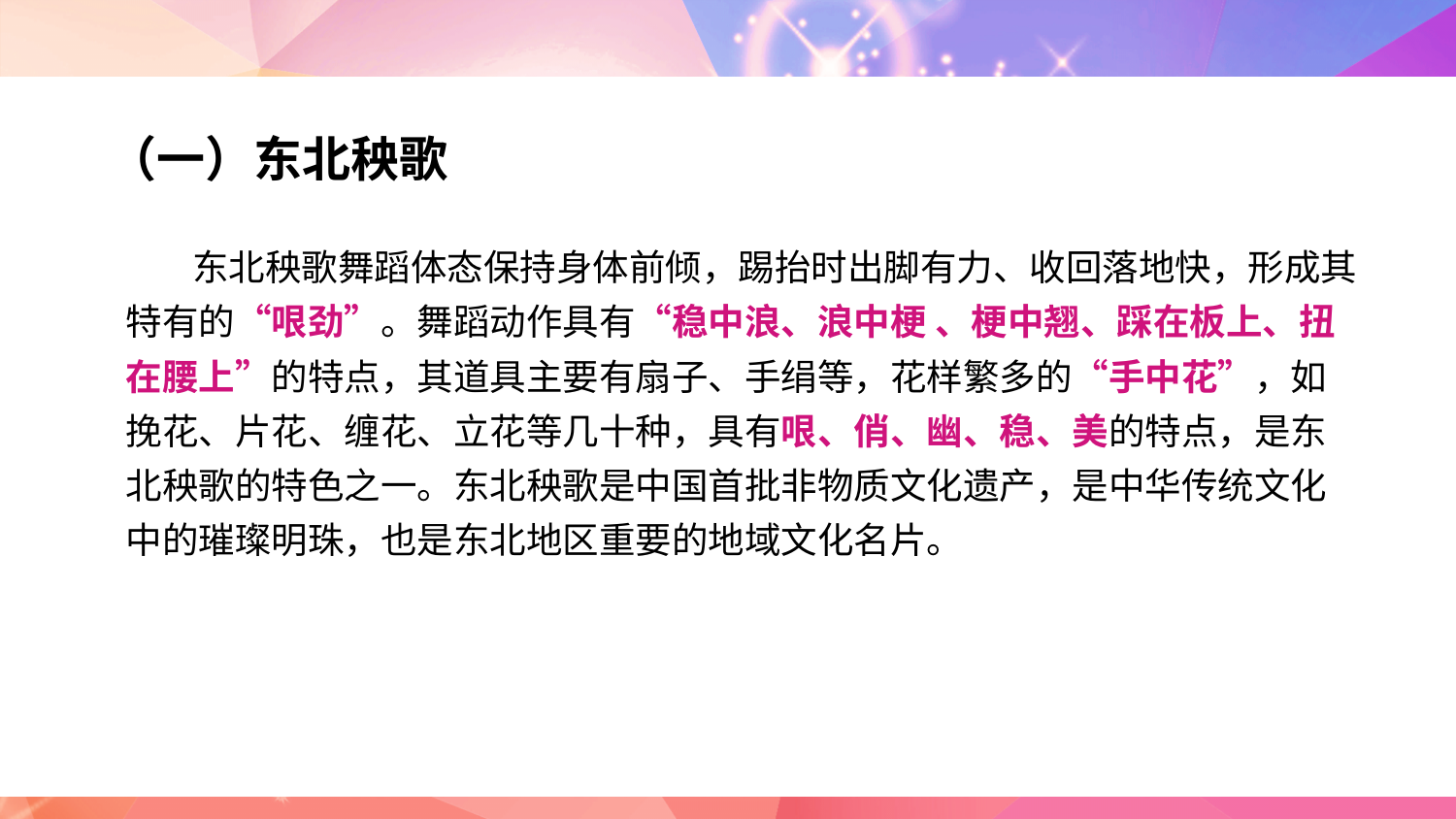

（一）东北秧歌
       东北秧歌舞蹈体态保持身体前倾，踢抬时出脚有力、收回落地快，形成其特有的“哏劲”。舞蹈动作具有“稳中浪、浪中梗 、梗中翘、踩在板上、扭在腰上”的特点，其道具主要有扇子、手绢等，花样繁多的“手中花”，如挽花、片花、缠花、立花等几十种，具有哏、俏、幽、稳、美的特点，是东北秧歌的特色之一。东北秧歌是中国首批非物质文化遗产，是中华传统文化中的璀璨明珠，也是东北地区重要的地域文化名片。